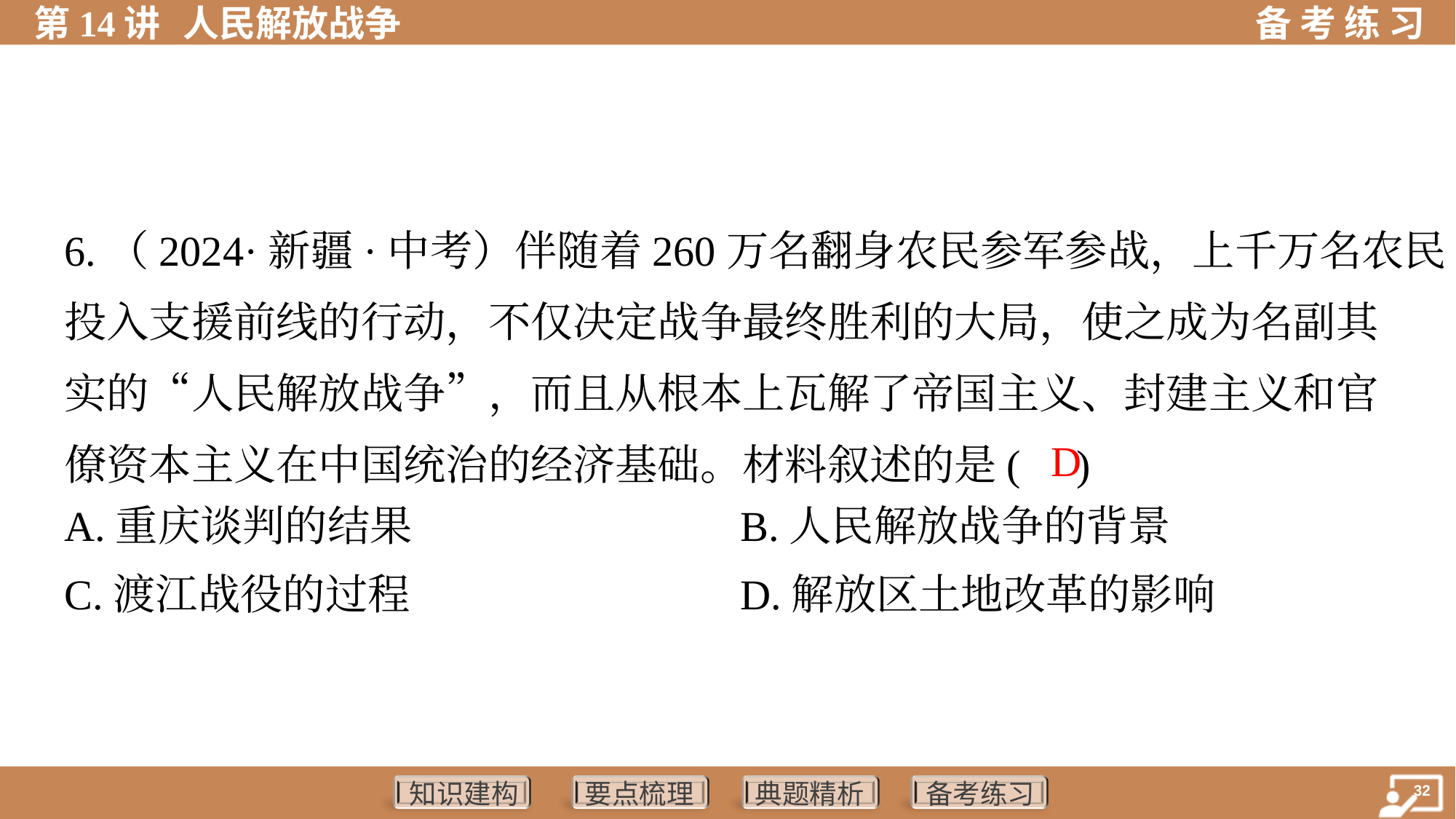

6.（2024·新疆·中考）伴随着260万名翻身农民参军参战，上千万名农民
投入支援前线的行动，不仅决定战争最终胜利的大局，使之成为名副其
实的“人民解放战争”，而且从根本上瓦解了帝国主义、封建主义和官
僚资本主义在中国统治的经济基础。材料叙述的是(     )
   D
A.重庆谈判的结果	B.人民解放战争的背景
C.渡江战役的过程	D.解放区土地改革的影响